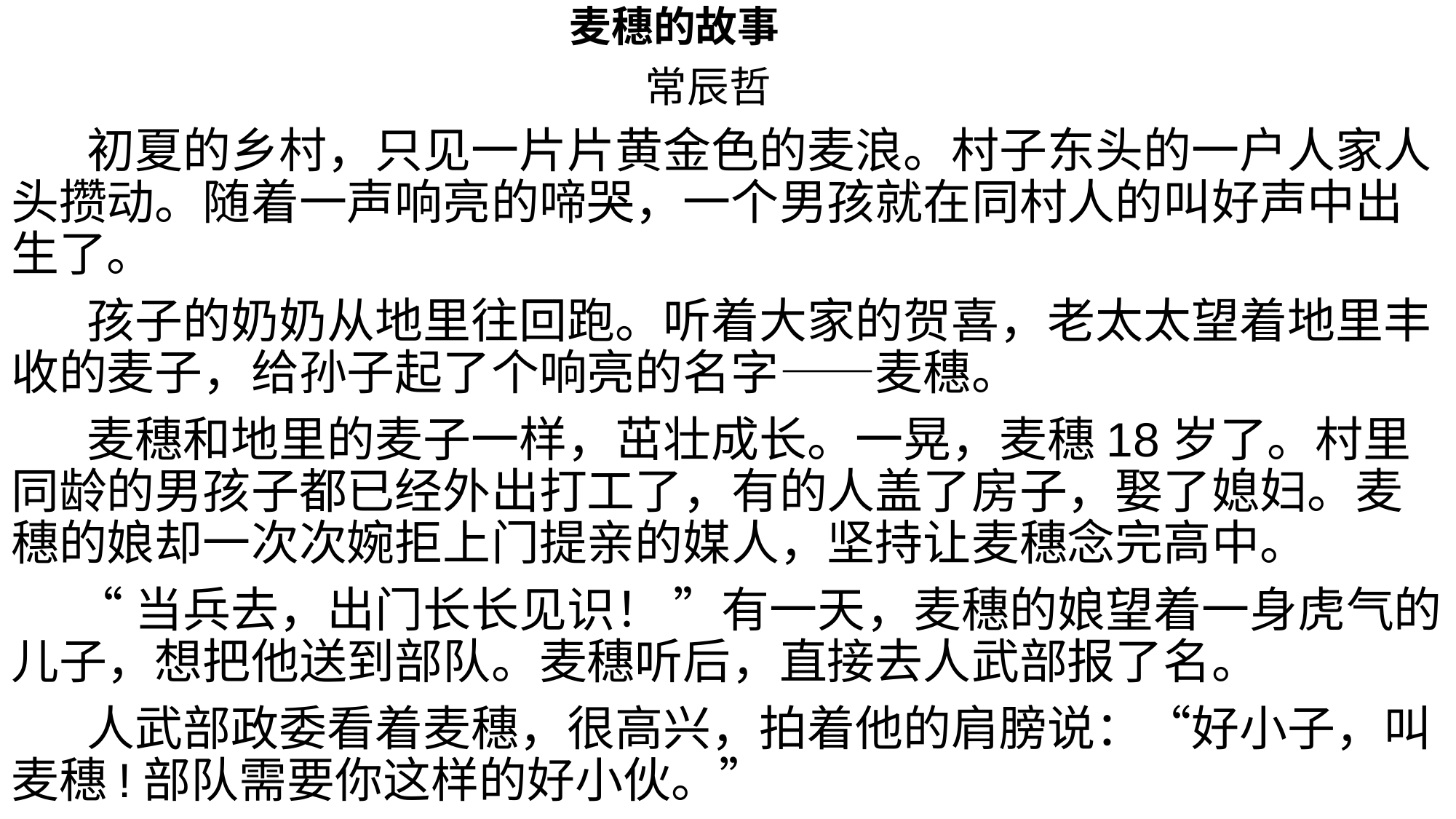

麦穗的故事
                                                                  常辰哲
       初夏的乡村，只见一片片黄金色的麦浪。村子东头的一户人家人头攒动。随着一声响亮的啼哭，一个男孩就在同村人的叫好声中出生了。
      孩子的奶奶从地里往回跑。听着大家的贺喜，老太太望着地里丰收的麦子，给孙子起了个响亮的名字——麦穗。
      麦穗和地里的麦子一样，茁壮成长。一晃，麦穗18岁了。村里同龄的男孩子都已经外出打工了，有的人盖了房子，娶了媳妇。麦穗的娘却一次次婉拒上门提亲的媒人，坚持让麦穗念完高中。
      “当兵去，出门长长见识！ ”有一天，麦穗的娘望着一身虎气的儿子，想把他送到部队。麦穗听后，直接去人武部报了名。
      人武部政委看着麦穗，很高兴，拍着他的肩膀说：“好小子，叫麦穗!部队需要你这样的好小伙。”